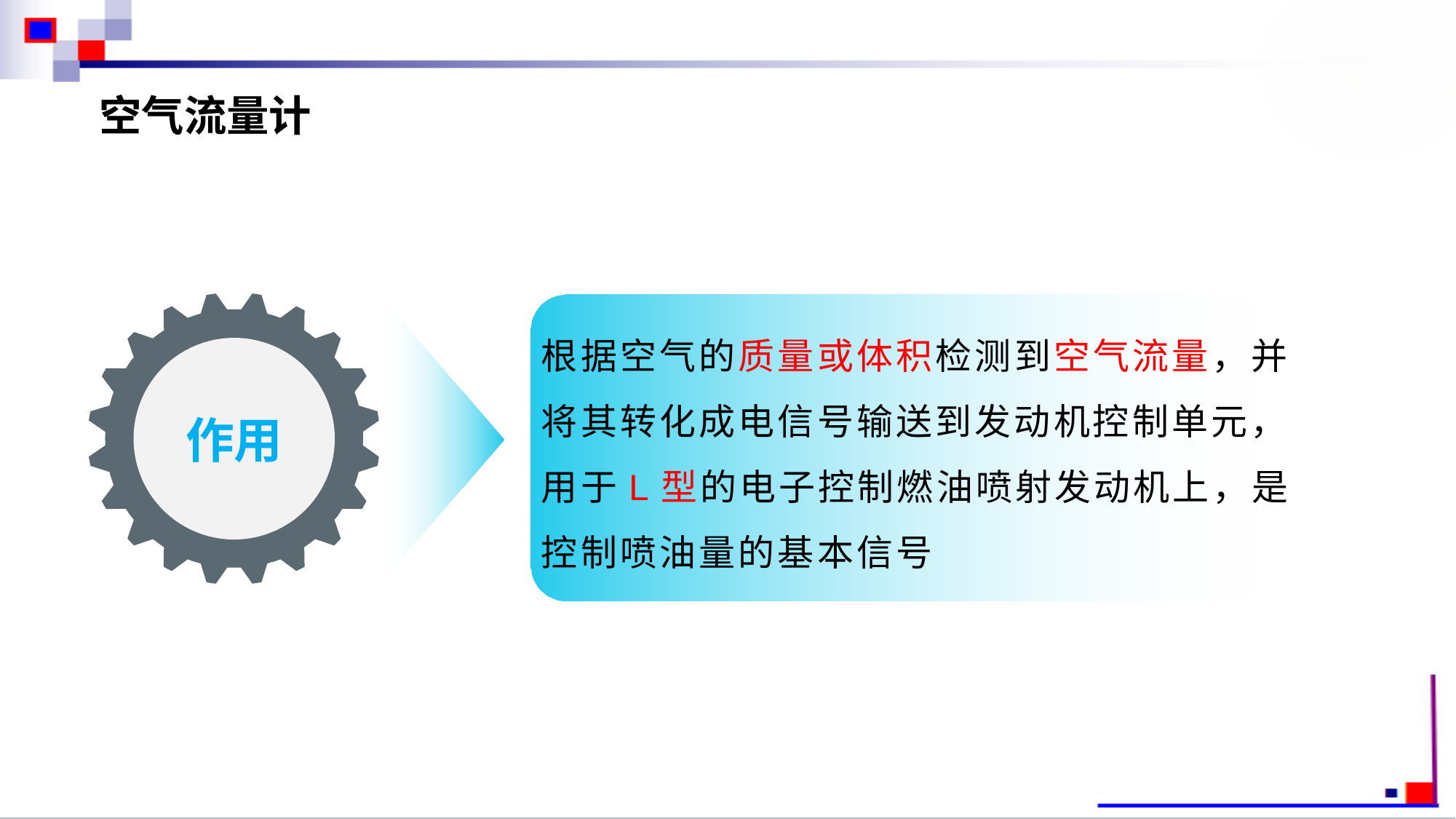

空气流量计

作用

根据空气的质量或体积检测到空气流量，并将其转化成电信号输送到发动机控制单元，用于L型的电子控制燃油喷射发动机上，是控制喷油量的基本信号